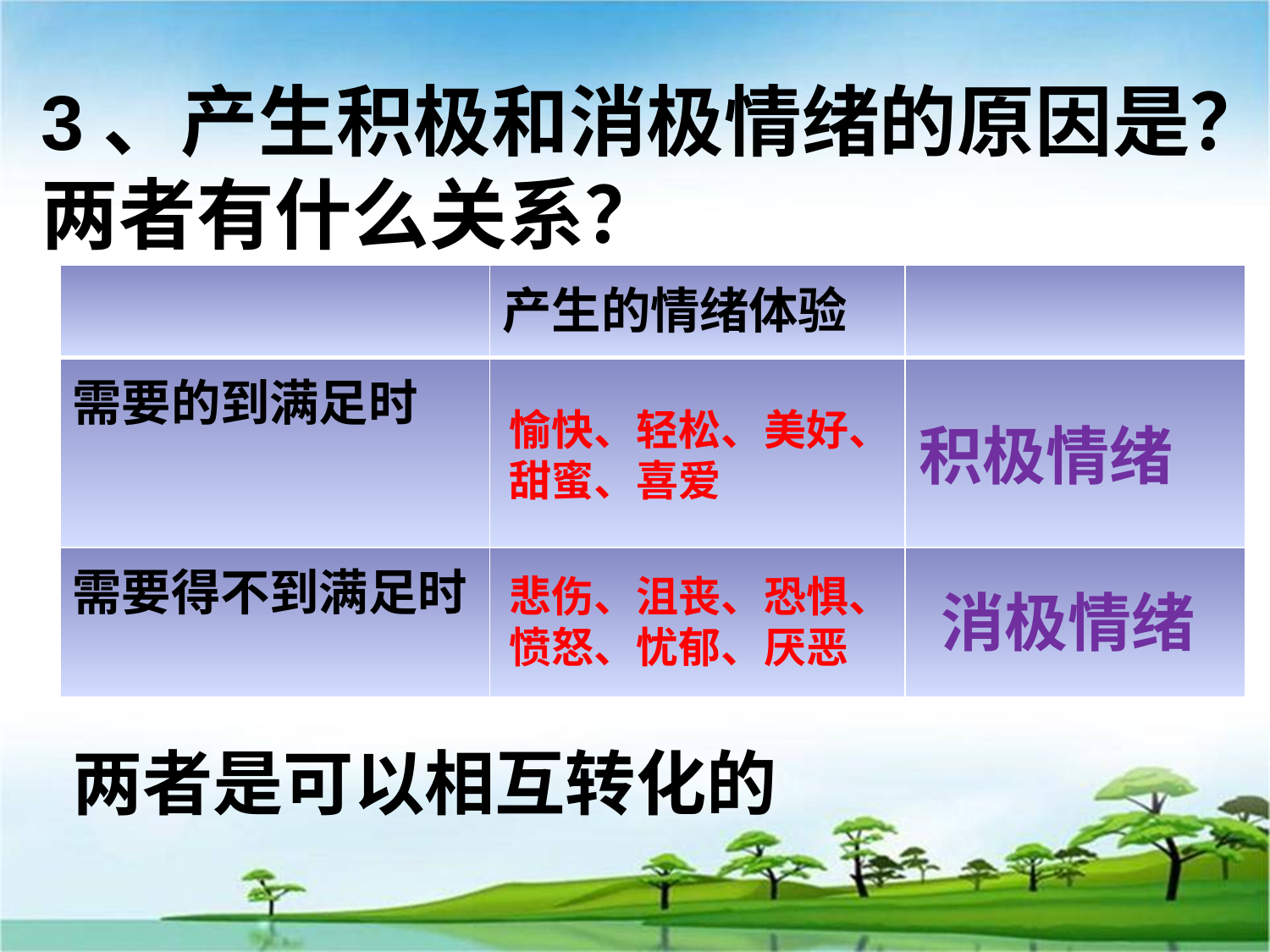

3、产生积极和消极情绪的原因是？两者有什么关系？
|  | 产生的情绪体验 |  |
| --- | --- | --- |
| 需要的到满足时 |  |  |
| 需要得不到满足时 |  |  |
愉快、轻松、美好、
甜蜜、喜爱
积极情绪
悲伤、沮丧、恐惧、
愤怒、忧郁、厌恶
消极情绪
两者是可以相互转化的